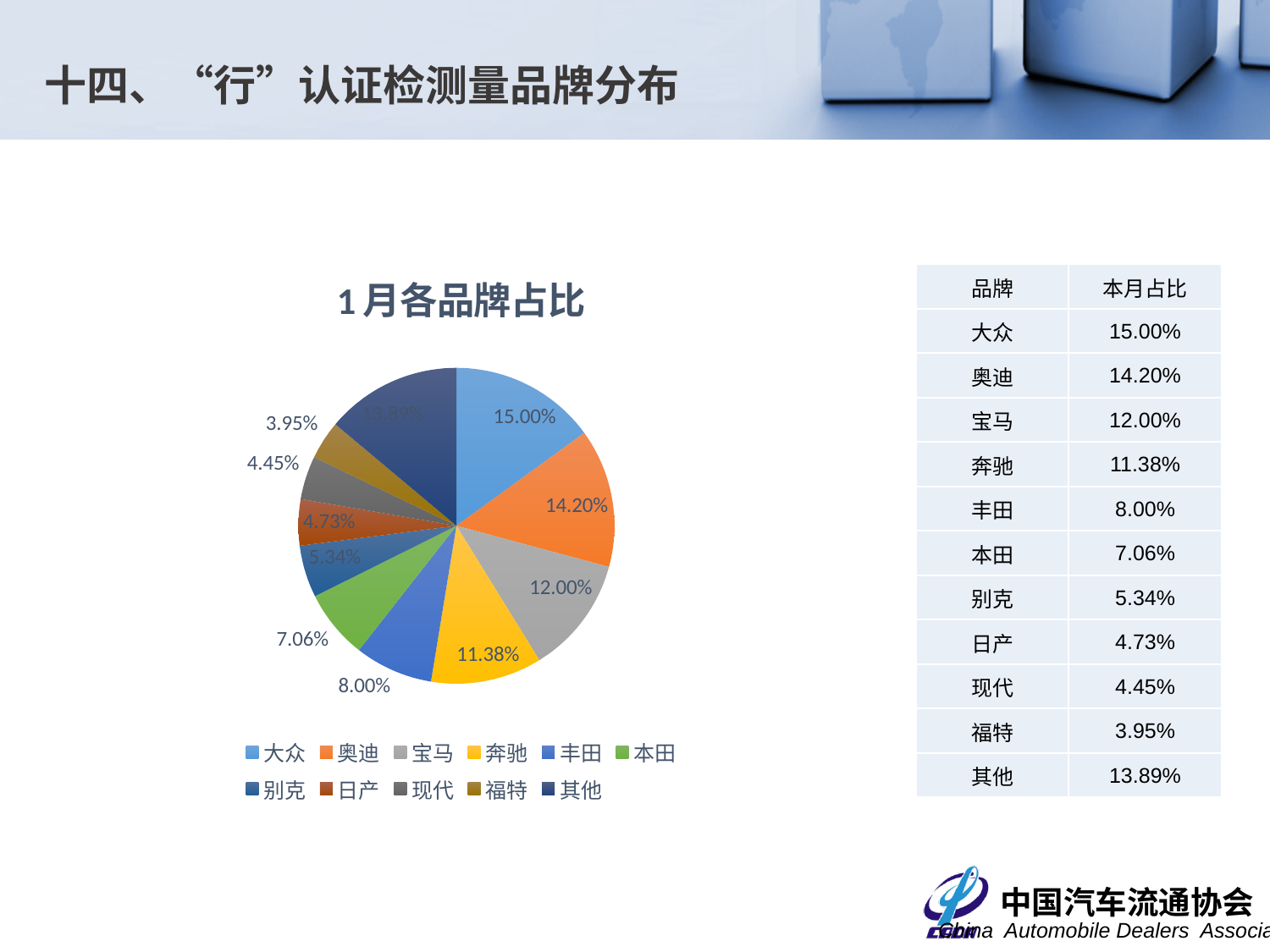

十四、“行”认证检测量品牌分布

### Chart: 1月各品牌占比

| Category | 本月占比 |
|---|---|
| 大众 | 0.15 |
| 奥迪 | 0.142 |
| 宝马 | 0.12 |
| 奔驰 | 0.1138 |
| 丰田 | 0.08 |
| 本田 | 0.0706 |
| 别克 | 0.0534 |
| 日产 | 0.0473 |
| 现代 | 0.0445 |
| 福特 | 0.0395 |
| 其他 | 0.1389 |
| 品牌 | 本月占比 |
| --- | --- |
| 大众 | 15.00% |
| 奥迪 | 14.20% |
| 宝马 | 12.00% |
| 奔驰 | 11.38% |
| 丰田 | 8.00% |
| 本田 | 7.06% |
| 别克 | 5.34% |
| 日产 | 4.73% |
| 现代 | 4.45% |
| 福特 | 3.95% |
| 其他 | 13.89% |